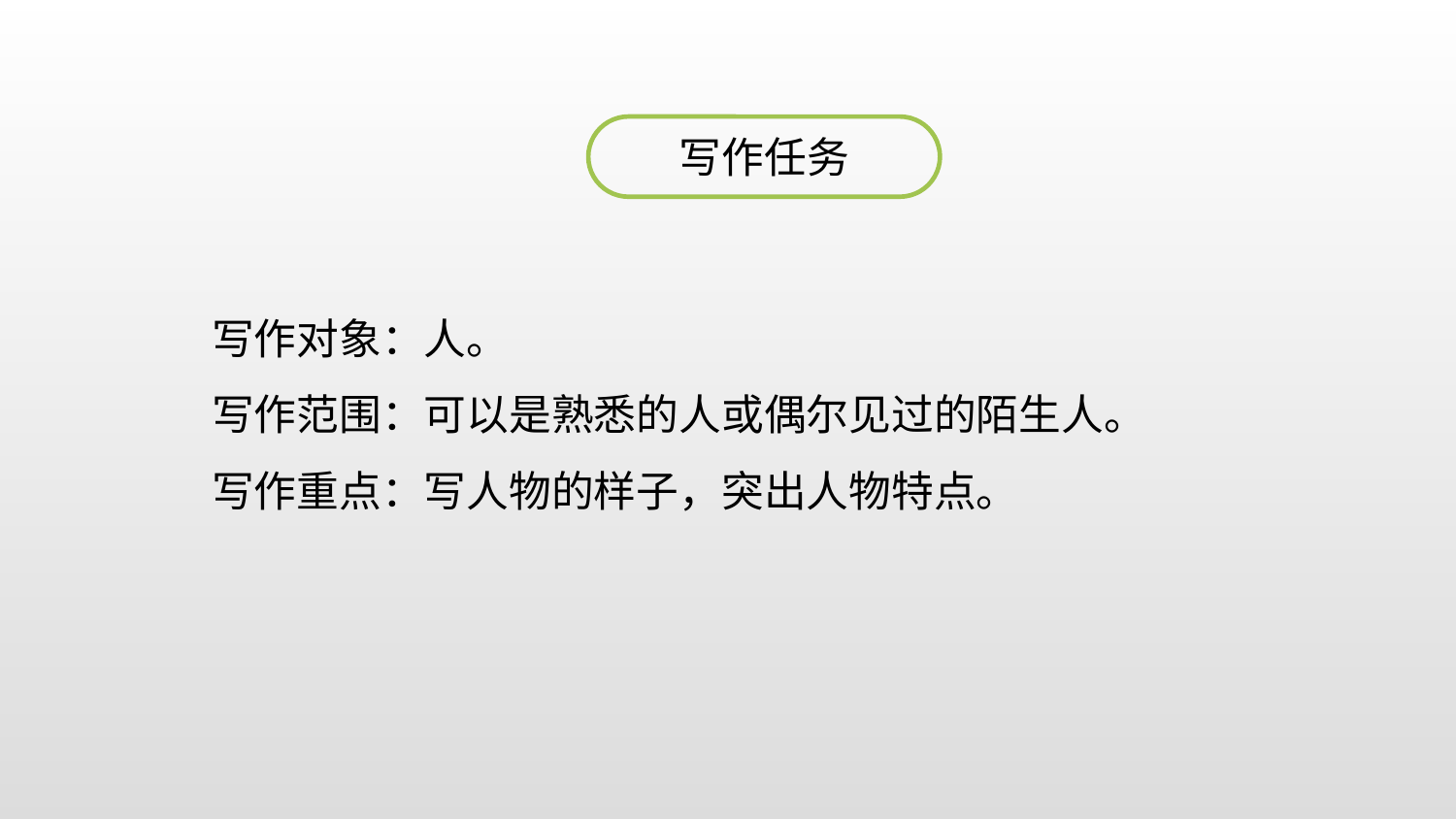

写作任务
写作对象：人。
写作范围：可以是熟悉的人或偶尔见过的陌生人。
写作重点：写人物的样子，突出人物特点。